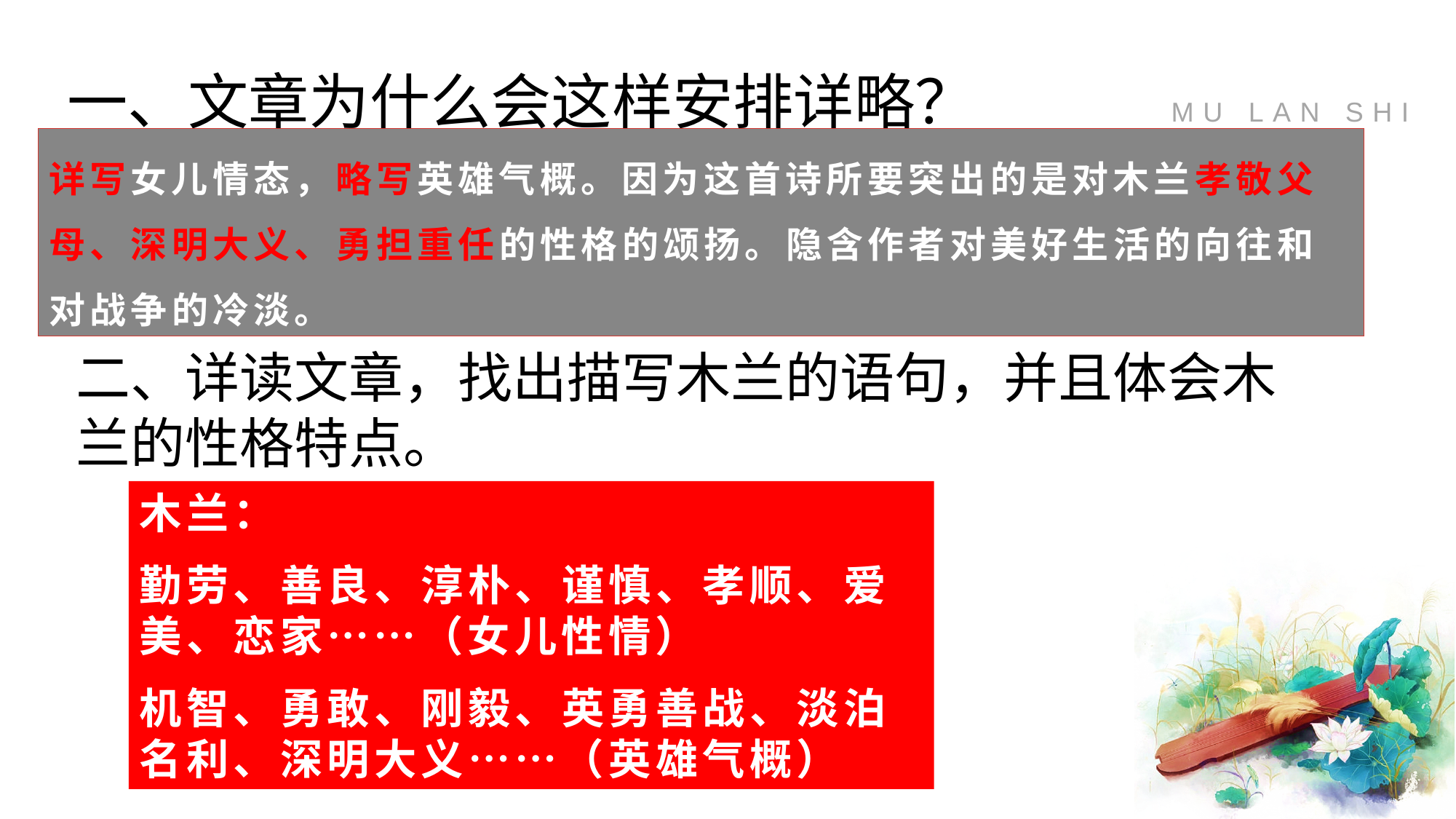

一、文章为什么会这样安排详略？
详写女儿情态，略写英雄气概。因为这首诗所要突出的是对木兰孝敬父母、深明大义、勇担重任的性格的颂扬。隐含作者对美好生活的向往和对战争的冷淡。
文章主旨不是表现古代战争，而是塑造木兰这样的一位传奇女子！
二、详读文章，找出描写木兰的语句，并且体会木兰的性格特点。
木兰：
勤劳、善良、淳朴、谨慎、孝顺、爱美、恋家……（女儿性情）
机智、勇敢、刚毅、英勇善战、淡泊名利、深明大义……（英雄气概）